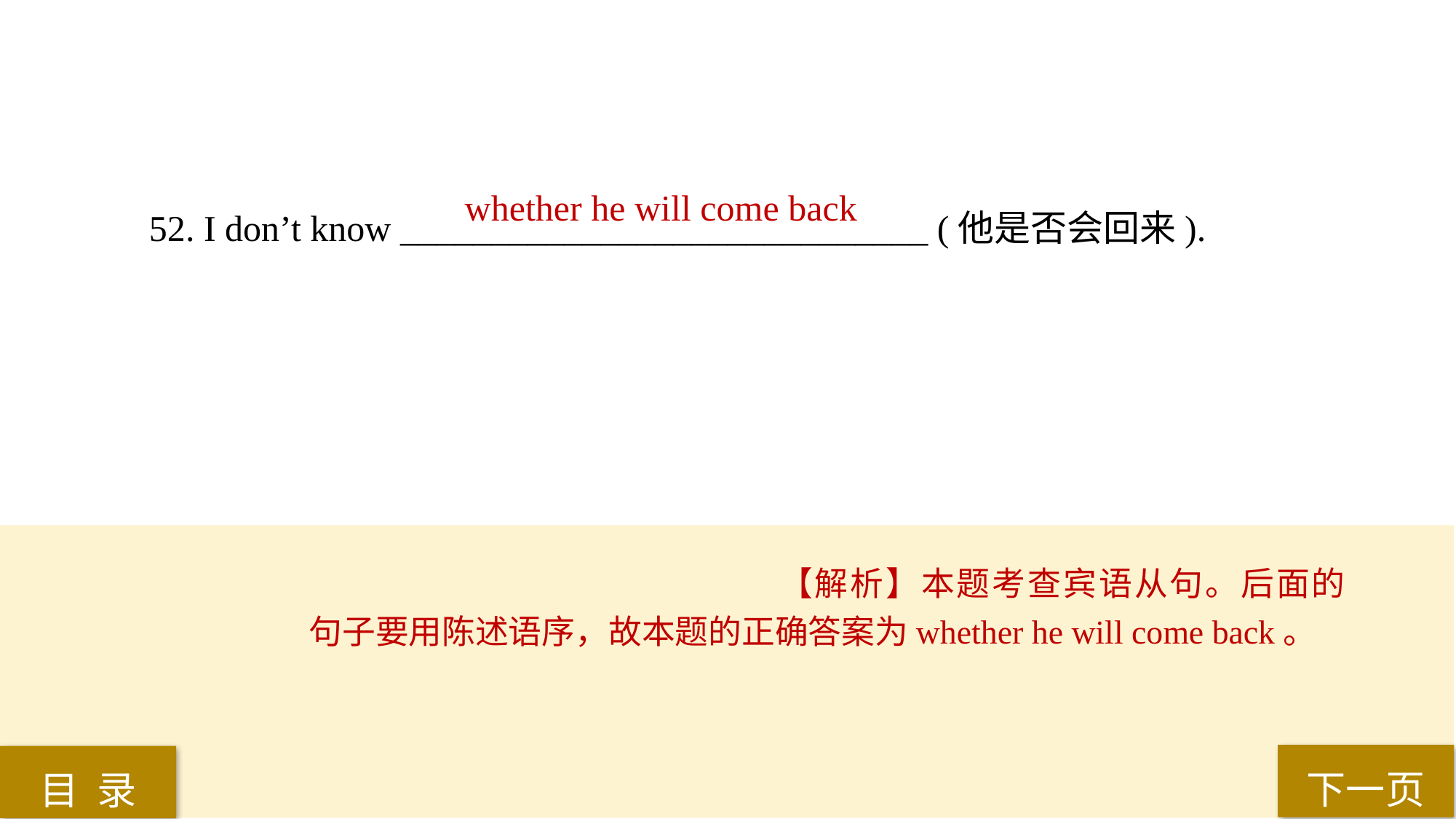

whether he will come back
52. I don’t know _____________________________ (他是否会回来).
【解析】本题考查宾语从句。后面的句子要用陈述语序，故本题的正确答案为whether he will come back。